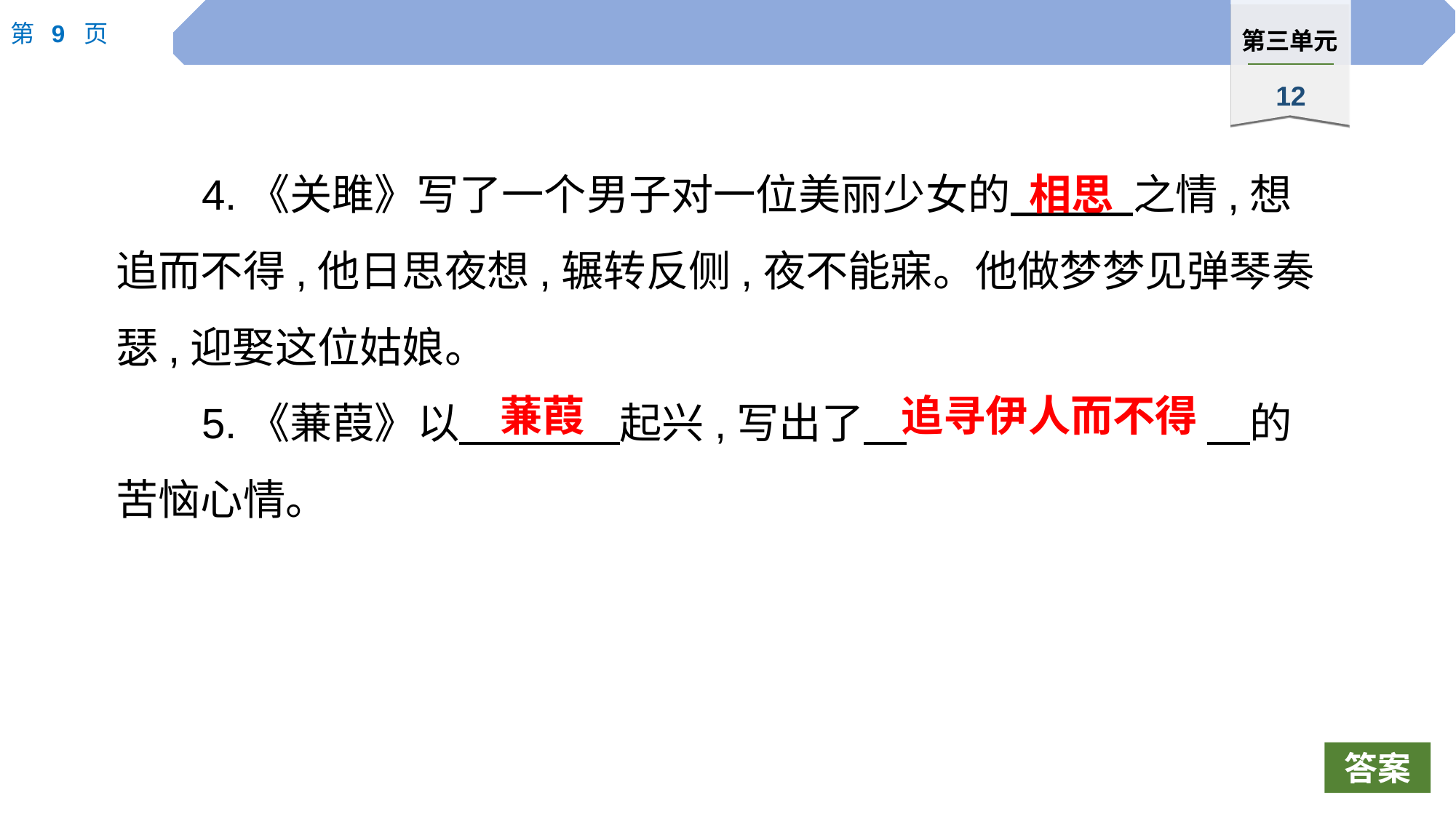

4.《关雎》写了一个男子对一位美丽少女的　    　之情,想追而不得,他日思夜想,辗转反侧,夜不能寐。他做梦梦见弹琴奏瑟,迎娶这位姑娘。
5.《蒹葭》以　        　起兴,写出了　			　的苦恼心情。
相思
蒹葭
追寻伊人而不得
答案